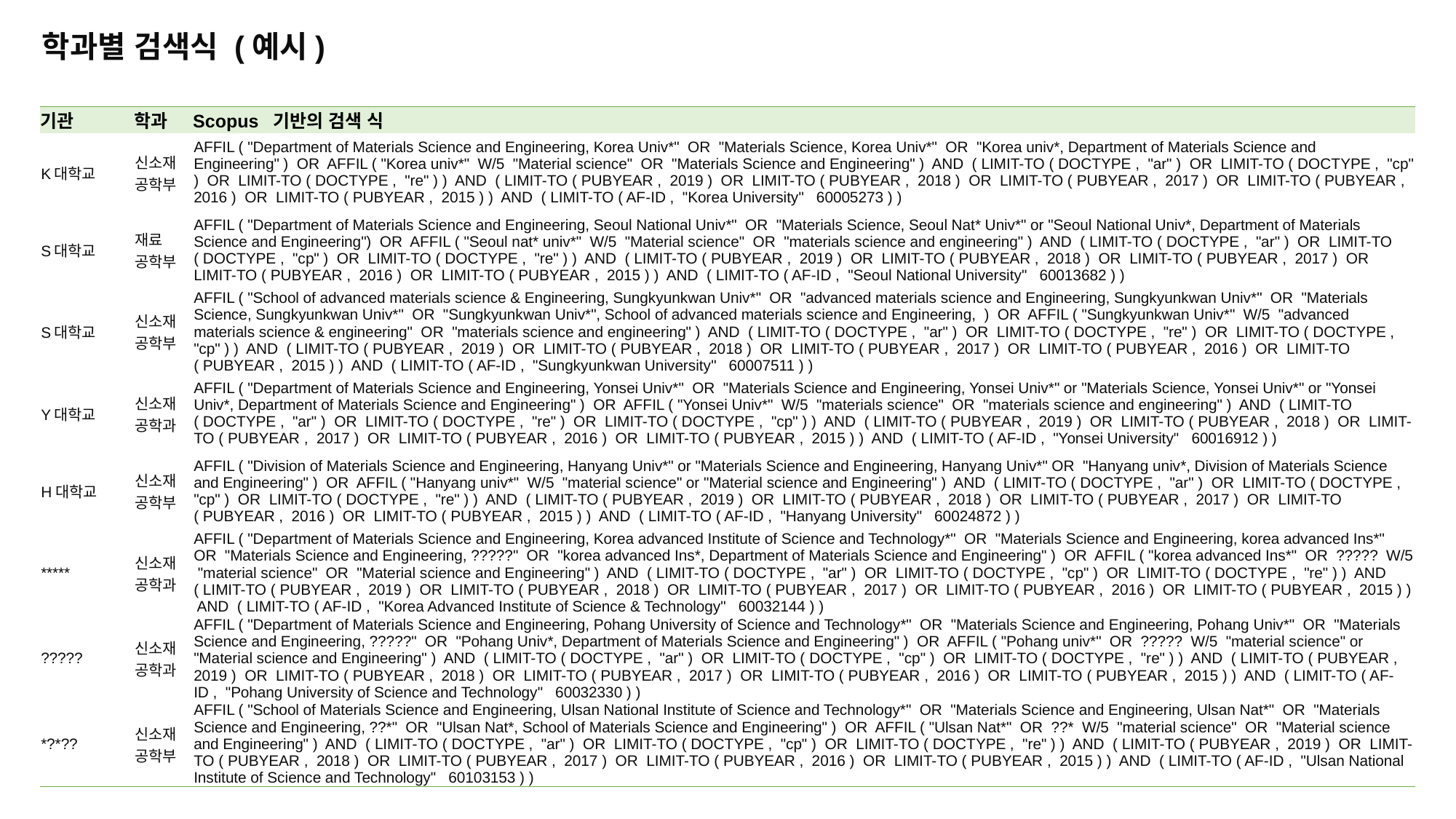

학과별 검색식 (예시)
| 기관 | 학과 | Scopus 기반의 검색 식 |
| --- | --- | --- |
| K대학교 | 신소재 공학부 | AFFIL ( "Department of Materials Science and Engineering, Korea Univ\*" OR "Materials Science, Korea Univ\*" OR "Korea univ\*, Department of Materials Science and Engineering" ) OR AFFIL ( "Korea univ\*" W/5 "Material science" OR "Materials Science and Engineering" ) AND ( LIMIT-TO ( DOCTYPE , "ar" ) OR LIMIT-TO ( DOCTYPE , "cp" ) OR LIMIT-TO ( DOCTYPE , "re" ) ) AND ( LIMIT-TO ( PUBYEAR , 2019 ) OR LIMIT-TO ( PUBYEAR , 2018 ) OR LIMIT-TO ( PUBYEAR , 2017 ) OR LIMIT-TO ( PUBYEAR , 2016 ) OR LIMIT-TO ( PUBYEAR , 2015 ) ) AND ( LIMIT-TO ( AF-ID , "Korea University" 60005273 ) ) |
| S대학교 | 재료 공학부 | AFFIL ( "Department of Materials Science and Engineering, Seoul National Univ\*" OR "Materials Science, Seoul Nat\* Univ\*" or "Seoul National Univ\*, Department of Materials Science and Engineering") OR AFFIL ( "Seoul nat\* univ\*" W/5 "Material science" OR "materials science and engineering" ) AND ( LIMIT-TO ( DOCTYPE , "ar" ) OR LIMIT-TO ( DOCTYPE , "cp" ) OR LIMIT-TO ( DOCTYPE , "re" ) ) AND ( LIMIT-TO ( PUBYEAR , 2019 ) OR LIMIT-TO ( PUBYEAR , 2018 ) OR LIMIT-TO ( PUBYEAR , 2017 ) OR LIMIT-TO ( PUBYEAR , 2016 ) OR LIMIT-TO ( PUBYEAR , 2015 ) ) AND ( LIMIT-TO ( AF-ID , "Seoul National University" 60013682 ) ) |
| S대학교 | 신소재 공학부 | AFFIL ( "School of advanced materials science & Engineering, Sungkyunkwan Univ\*" OR "advanced materials science and Engineering, Sungkyunkwan Univ\*" OR "Materials Science, Sungkyunkwan Univ\*" OR "Sungkyunkwan Univ\*", School of advanced materials science and Engineering, ) OR AFFIL ( "Sungkyunkwan Univ\*" W/5 "advanced materials science & engineering" OR "materials science and engineering" ) AND ( LIMIT-TO ( DOCTYPE , "ar" ) OR LIMIT-TO ( DOCTYPE , "re" ) OR LIMIT-TO ( DOCTYPE , "cp" ) ) AND ( LIMIT-TO ( PUBYEAR , 2019 ) OR LIMIT-TO ( PUBYEAR , 2018 ) OR LIMIT-TO ( PUBYEAR , 2017 ) OR LIMIT-TO ( PUBYEAR , 2016 ) OR LIMIT-TO ( PUBYEAR , 2015 ) ) AND ( LIMIT-TO ( AF-ID , "Sungkyunkwan University" 60007511 ) ) |
| Y대학교 | 신소재 공학과 | AFFIL ( "Department of Materials Science and Engineering, Yonsei Univ\*" OR "Materials Science and Engineering, Yonsei Univ\*" or "Materials Science, Yonsei Univ\*" or "Yonsei Univ\*, Department of Materials Science and Engineering" ) OR AFFIL ( "Yonsei Univ\*" W/5 "materials science" OR "materials science and engineering" ) AND ( LIMIT-TO ( DOCTYPE , "ar" ) OR LIMIT-TO ( DOCTYPE , "re" ) OR LIMIT-TO ( DOCTYPE , "cp" ) ) AND ( LIMIT-TO ( PUBYEAR , 2019 ) OR LIMIT-TO ( PUBYEAR , 2018 ) OR LIMIT-TO ( PUBYEAR , 2017 ) OR LIMIT-TO ( PUBYEAR , 2016 ) OR LIMIT-TO ( PUBYEAR , 2015 ) ) AND ( LIMIT-TO ( AF-ID , "Yonsei University" 60016912 ) ) |
| H대학교 | 신소재 공학부 | AFFIL ( "Division of Materials Science and Engineering, Hanyang Univ\*" or "Materials Science and Engineering, Hanyang Univ\*" OR "Hanyang univ\*, Division of Materials Science and Engineering" ) OR AFFIL ( "Hanyang univ\*" W/5 "material science" or "Material science and Engineering" ) AND ( LIMIT-TO ( DOCTYPE , "ar" ) OR LIMIT-TO ( DOCTYPE , "cp" ) OR LIMIT-TO ( DOCTYPE , "re" ) ) AND ( LIMIT-TO ( PUBYEAR , 2019 ) OR LIMIT-TO ( PUBYEAR , 2018 ) OR LIMIT-TO ( PUBYEAR , 2017 ) OR LIMIT-TO ( PUBYEAR , 2016 ) OR LIMIT-TO ( PUBYEAR , 2015 ) ) AND ( LIMIT-TO ( AF-ID , "Hanyang University" 60024872 ) ) |
| \*\*\*\*\* | 신소재 공학과 | AFFIL ( "Department of Materials Science and Engineering, Korea advanced Institute of Science and Technology\*" OR "Materials Science and Engineering, korea advanced Ins\*" OR "Materials Science and Engineering, ?????" OR "korea advanced Ins\*, Department of Materials Science and Engineering" ) OR AFFIL ( "korea advanced Ins\*" OR ????? W/5 "material science" OR "Material science and Engineering" ) AND ( LIMIT-TO ( DOCTYPE , "ar" ) OR LIMIT-TO ( DOCTYPE , "cp" ) OR LIMIT-TO ( DOCTYPE , "re" ) ) AND ( LIMIT-TO ( PUBYEAR , 2019 ) OR LIMIT-TO ( PUBYEAR , 2018 ) OR LIMIT-TO ( PUBYEAR , 2017 ) OR LIMIT-TO ( PUBYEAR , 2016 ) OR LIMIT-TO ( PUBYEAR , 2015 ) ) AND ( LIMIT-TO ( AF-ID , "Korea Advanced Institute of Science & Technology" 60032144 ) ) |
| ????? | 신소재 공학과 | AFFIL ( "Department of Materials Science and Engineering, Pohang University of Science and Technology\*" OR "Materials Science and Engineering, Pohang Univ\*" OR "Materials Science and Engineering, ?????" OR "Pohang Univ\*, Department of Materials Science and Engineering" ) OR AFFIL ( "Pohang univ\*" OR ????? W/5 "material science" or "Material science and Engineering" ) AND ( LIMIT-TO ( DOCTYPE , "ar" ) OR LIMIT-TO ( DOCTYPE , "cp" ) OR LIMIT-TO ( DOCTYPE , "re" ) ) AND ( LIMIT-TO ( PUBYEAR , 2019 ) OR LIMIT-TO ( PUBYEAR , 2018 ) OR LIMIT-TO ( PUBYEAR , 2017 ) OR LIMIT-TO ( PUBYEAR , 2016 ) OR LIMIT-TO ( PUBYEAR , 2015 ) ) AND ( LIMIT-TO ( AF-ID , "Pohang University of Science and Technology" 60032330 ) ) |
| \*?\*?? | 신소재 공학부 | AFFIL ( "School of Materials Science and Engineering, Ulsan National Institute of Science and Technology\*" OR "Materials Science and Engineering, Ulsan Nat\*" OR "Materials Science and Engineering, ??\*" OR "Ulsan Nat\*, School of Materials Science and Engineering" ) OR AFFIL ( "Ulsan Nat\*" OR ??\* W/5 "material science" OR "Material science and Engineering" ) AND ( LIMIT-TO ( DOCTYPE , "ar" ) OR LIMIT-TO ( DOCTYPE , "cp" ) OR LIMIT-TO ( DOCTYPE , "re" ) ) AND ( LIMIT-TO ( PUBYEAR , 2019 ) OR LIMIT-TO ( PUBYEAR , 2018 ) OR LIMIT-TO ( PUBYEAR , 2017 ) OR LIMIT-TO ( PUBYEAR , 2016 ) OR LIMIT-TO ( PUBYEAR , 2015 ) ) AND ( LIMIT-TO ( AF-ID , "Ulsan National Institute of Science and Technology" 60103153 ) ) |